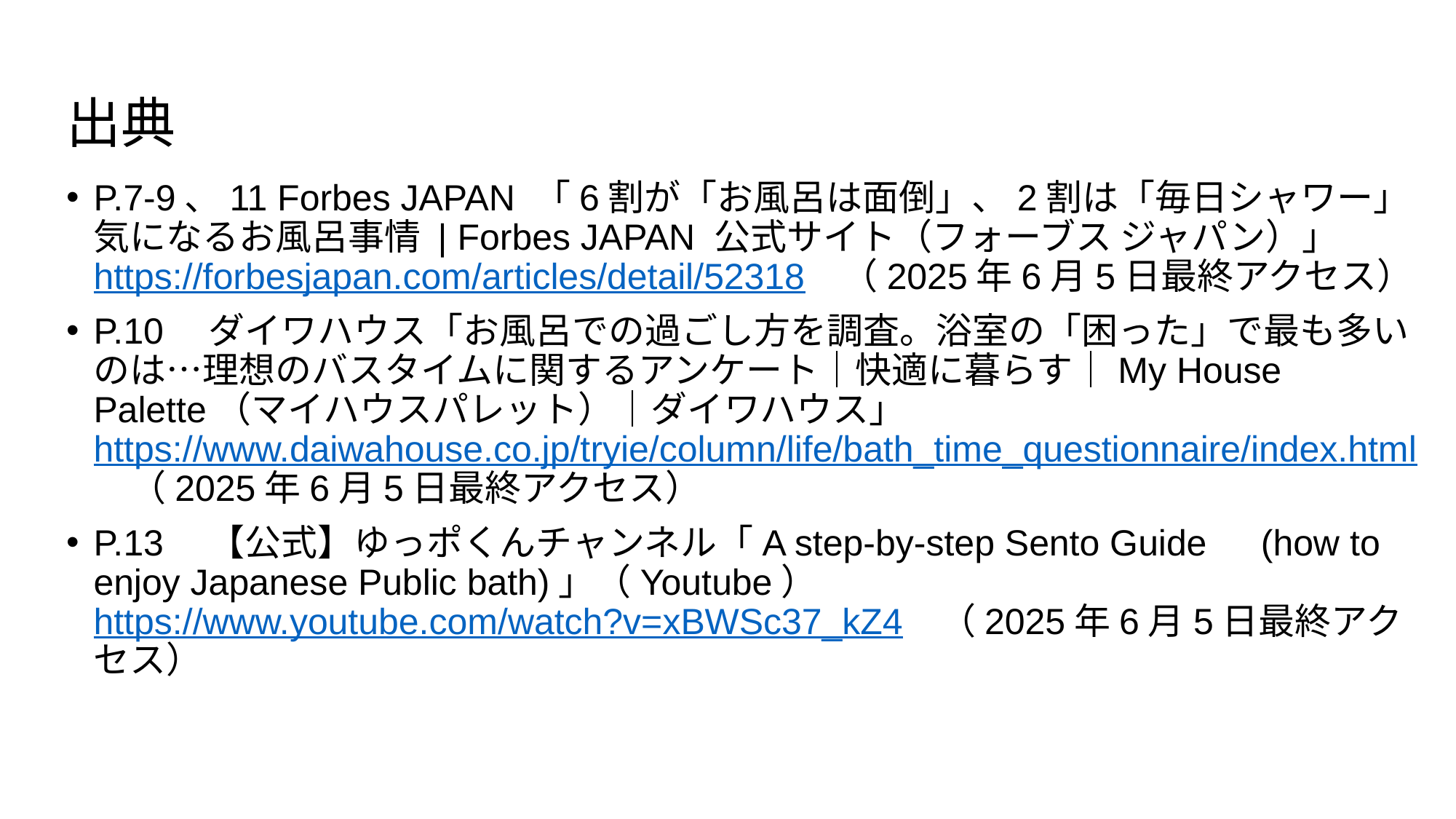

# 出典
P.7-9、11 Forbes JAPAN 「6割が「お風呂は面倒」、2割は「毎日シャワー」気になるお風呂事情 | Forbes JAPAN 公式サイト（フォーブス ジャパン）」https://forbesjapan.com/articles/detail/52318　（2025年6月5日最終アクセス）
P.10　ダイワハウス「お風呂での過ごし方を調査。浴室の「困った」で最も多いのは…理想のバスタイムに関するアンケート｜快適に暮らす｜My House Palette（マイハウスパレット）｜ダイワハウス」https://www.daiwahouse.co.jp/tryie/column/life/bath_time_questionnaire/index.html　（2025年6月5日最終アクセス）
P.13　【公式】ゆっポくんチャンネル「A step-by-step Sento Guide　(how to enjoy Japanese Public bath)」（Youtube）https://www.youtube.com/watch?v=xBWSc37_kZ4　（2025年6月5日最終アクセス）